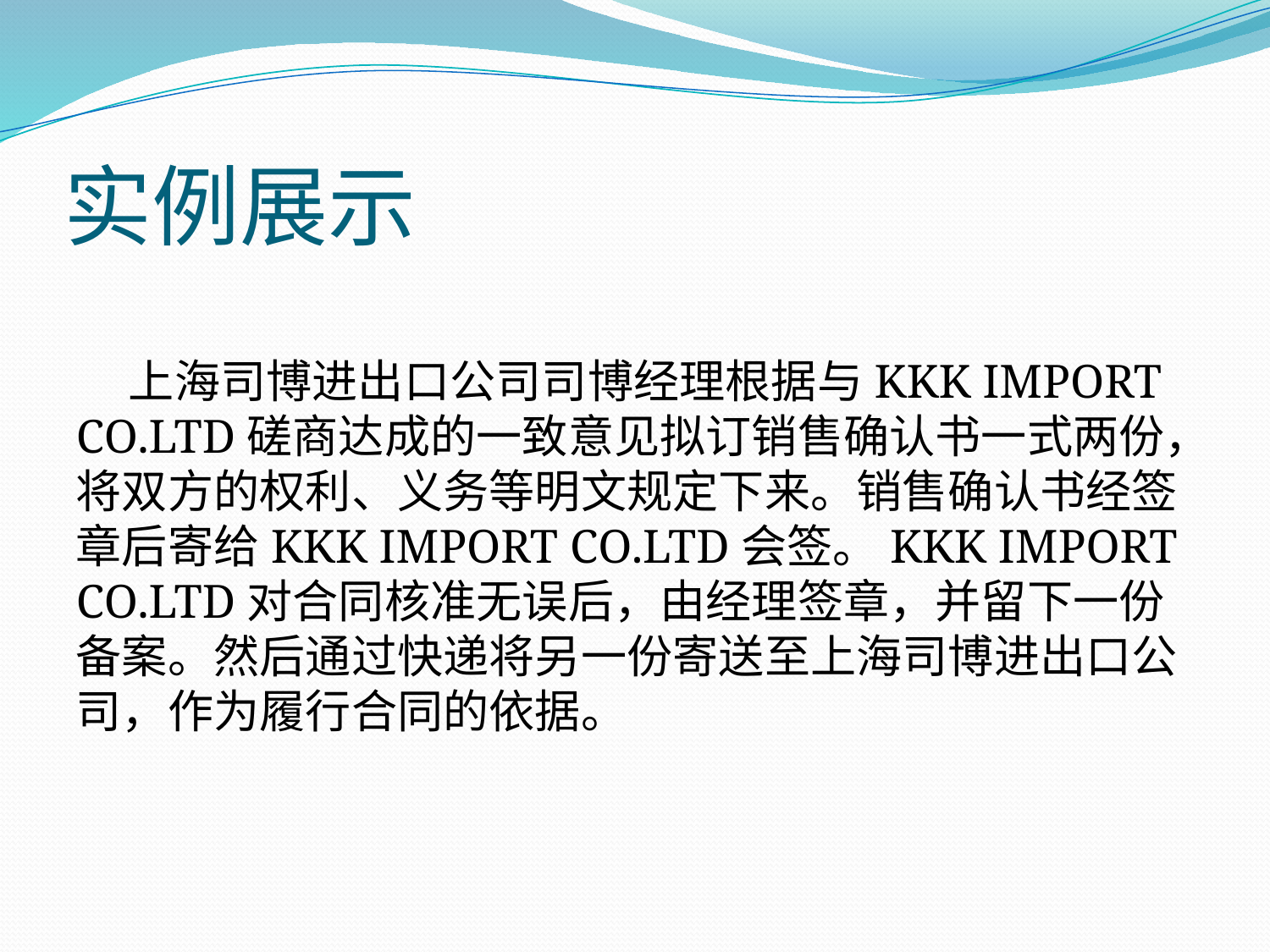

# 实例展示
    上海司博进出口公司司博经理根据与KKK IMPORT CO.LTD磋商达成的一致意见拟订销售确认书一式两份，将双方的权利、义务等明文规定下来。销售确认书经签章后寄给KKK IMPORT CO.LTD会签。KKK IMPORT CO.LTD对合同核准无误后，由经理签章，并留下一份备案。然后通过快递将另一份寄送至上海司博进出口公司，作为履行合同的依据。